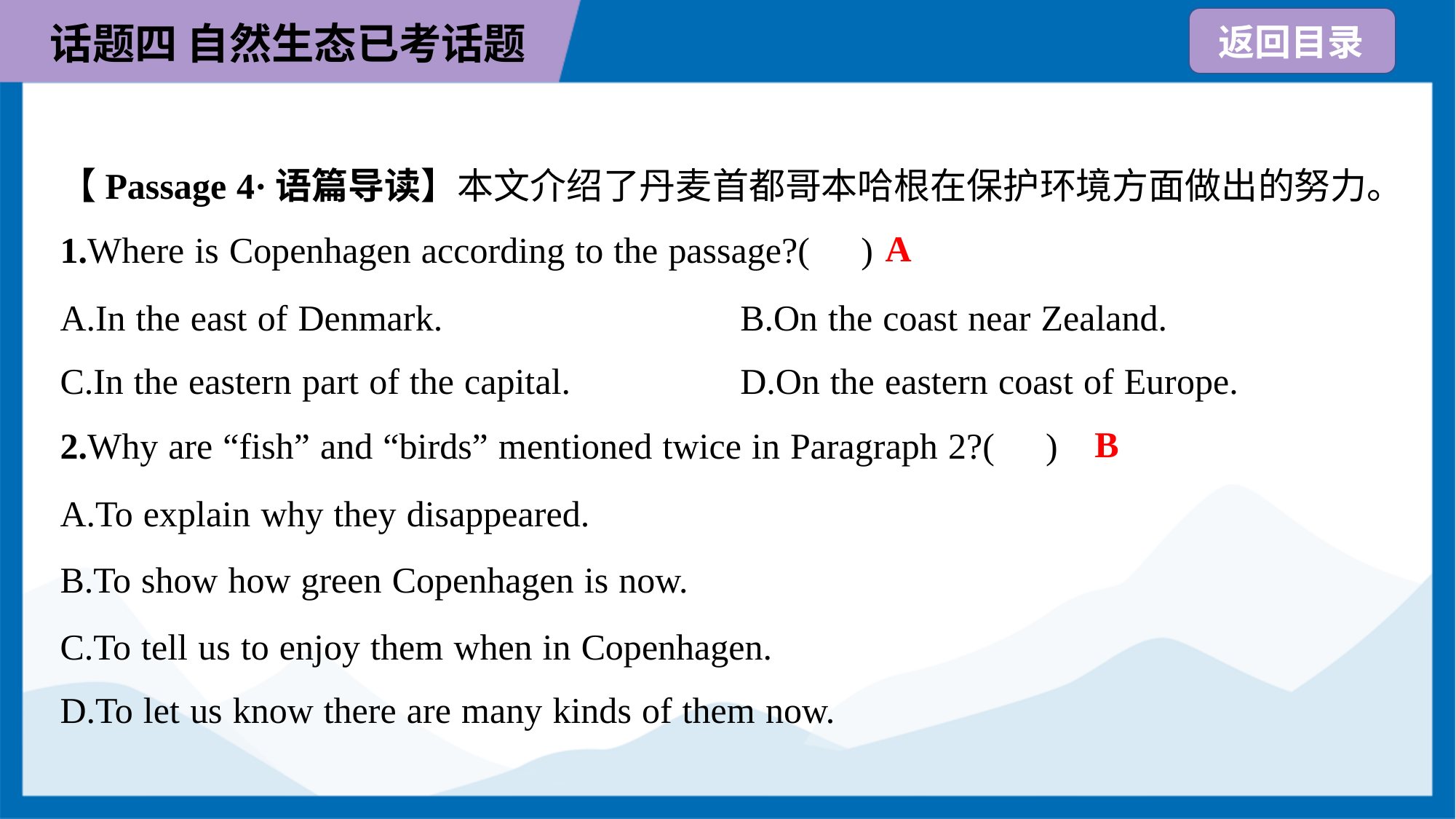

【Passage 4·语篇导读】本文介绍了丹麦首都哥本哈根在保护环境方面做出的努力。
A
1.Where is Copenhagen according to the passage?(     )
A.In the east of Denmark.	B.On the coast near Zealand.
C.In the eastern part of the capital.	D.On the eastern coast of Europe.
B
2.Why are “fish” and “birds” mentioned twice in Paragraph 2?(     )
A.To explain why they disappeared.
B.To show how green Copenhagen is now.
C.To tell us to enjoy them when in Copenhagen.
D.To let us know there are many kinds of them now.